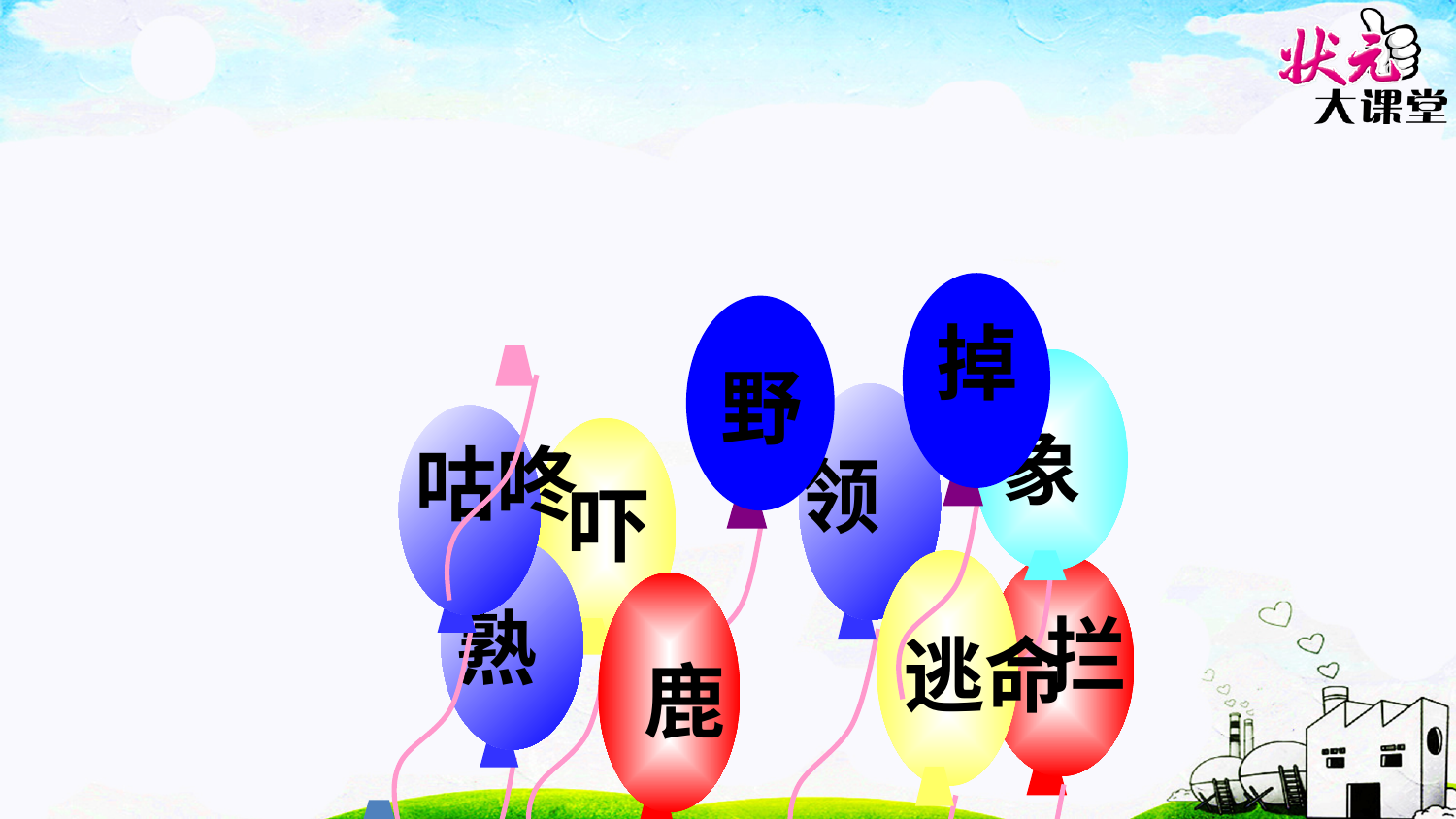

掉

    野

象

领

  咕咚

吓

熟

  逃命

 拦

  鹿